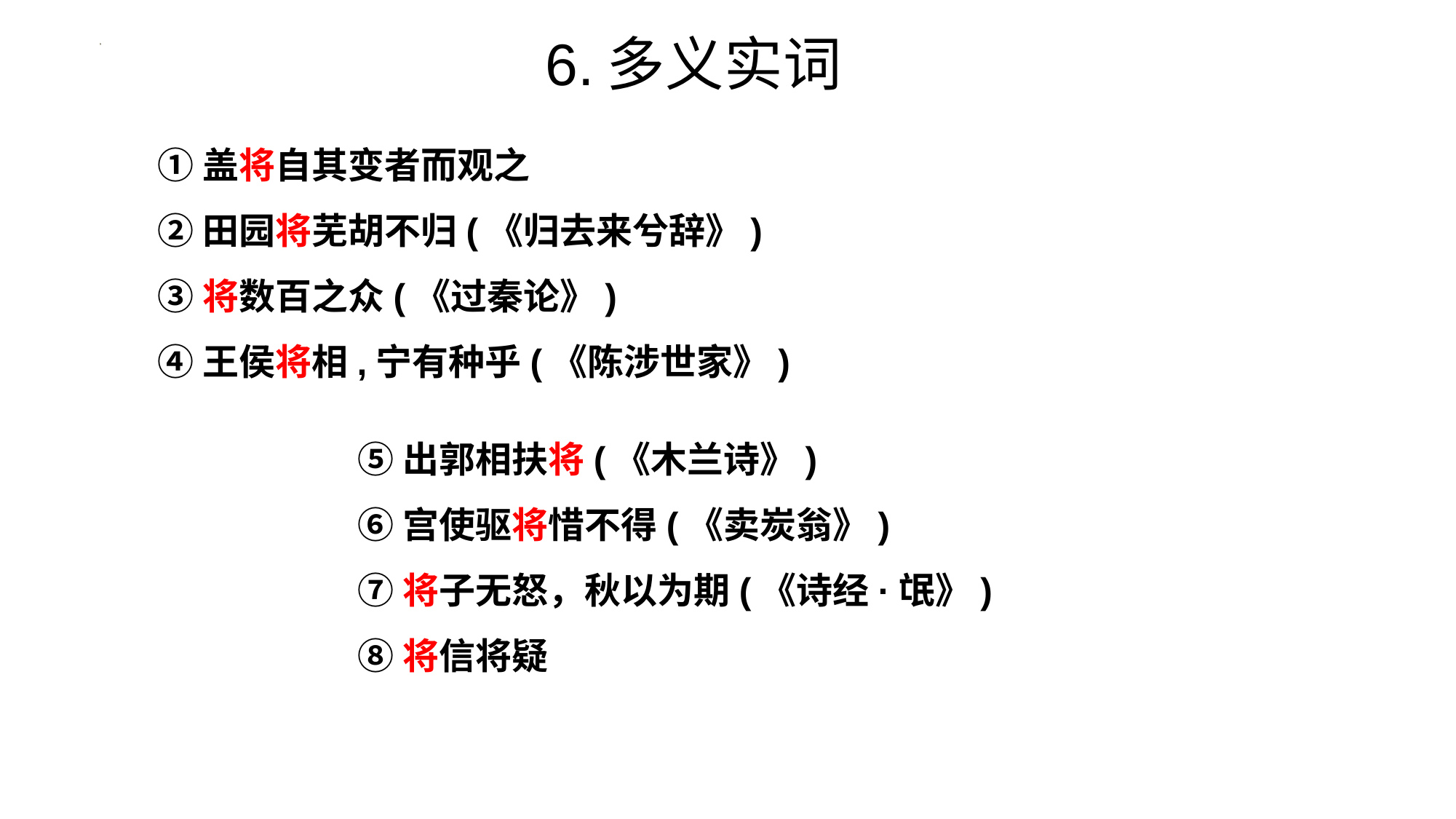

6.多义实词

①盖将自其变者而观之
②田园将芜胡不归(《归去来兮辞》)
③将数百之众(《过秦论》)
④王侯将相,宁有种乎(《陈涉世家》)
⑤出郭相扶将(《木兰诗》)
⑥宫使驱将惜不得(《卖炭翁》)
⑦将子无怒，秋以为期(《诗经·氓》)
⑧将信将疑